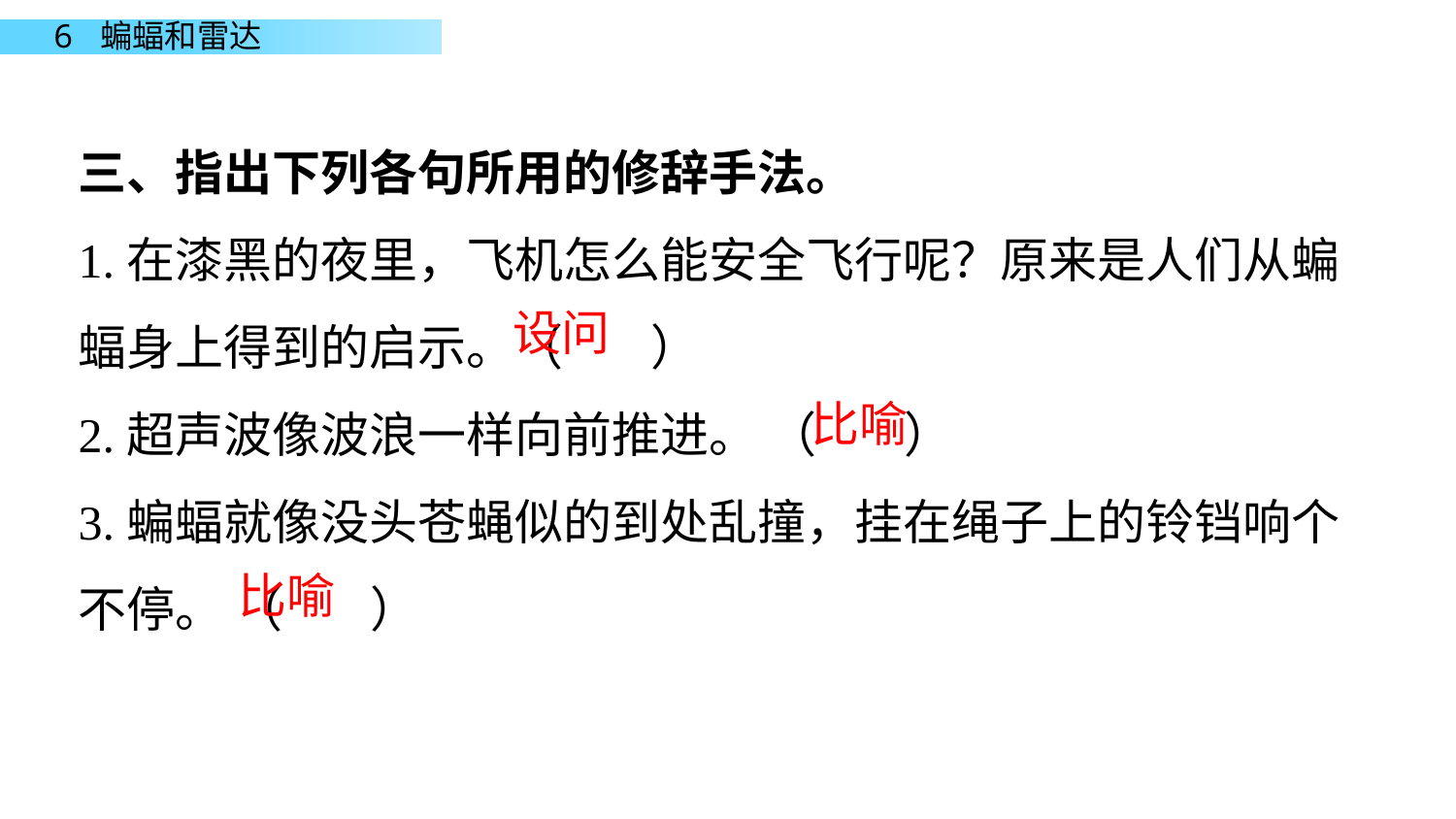

三、指出下列各句所用的修辞手法。
1.在漆黑的夜里，飞机怎么能安全飞行呢？原来是人们从蝙蝠身上得到的启示。（        ）
2.超声波像波浪一样向前推进。 （        ）
3.蝙蝠就像没头苍蝇似的到处乱撞，挂在绳子上的铃铛响个不停。 （        ）

设问
比喻
比喻